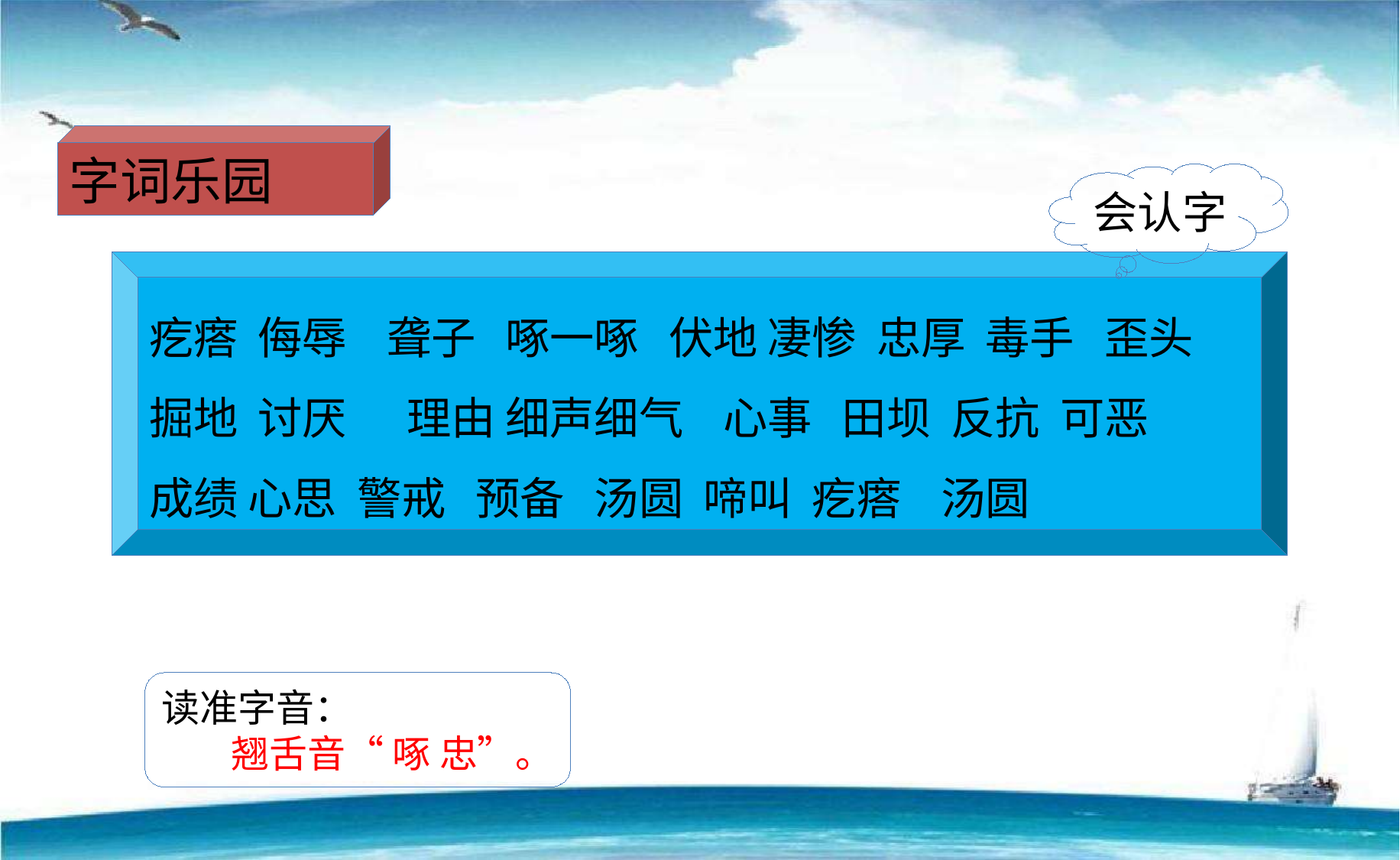

字词乐园
会认字

疙瘩  侮辱    聋子   啄一啄   伏地 凄惨  忠厚  毒手   歪头  掘地  讨厌      理由 细声细气    心事   田坝  反抗  可恶      成绩 心思  警戒   预备   汤圆  啼叫  疙瘩    汤圆
读准字音：
       翘舌音“ 啄 忠”。